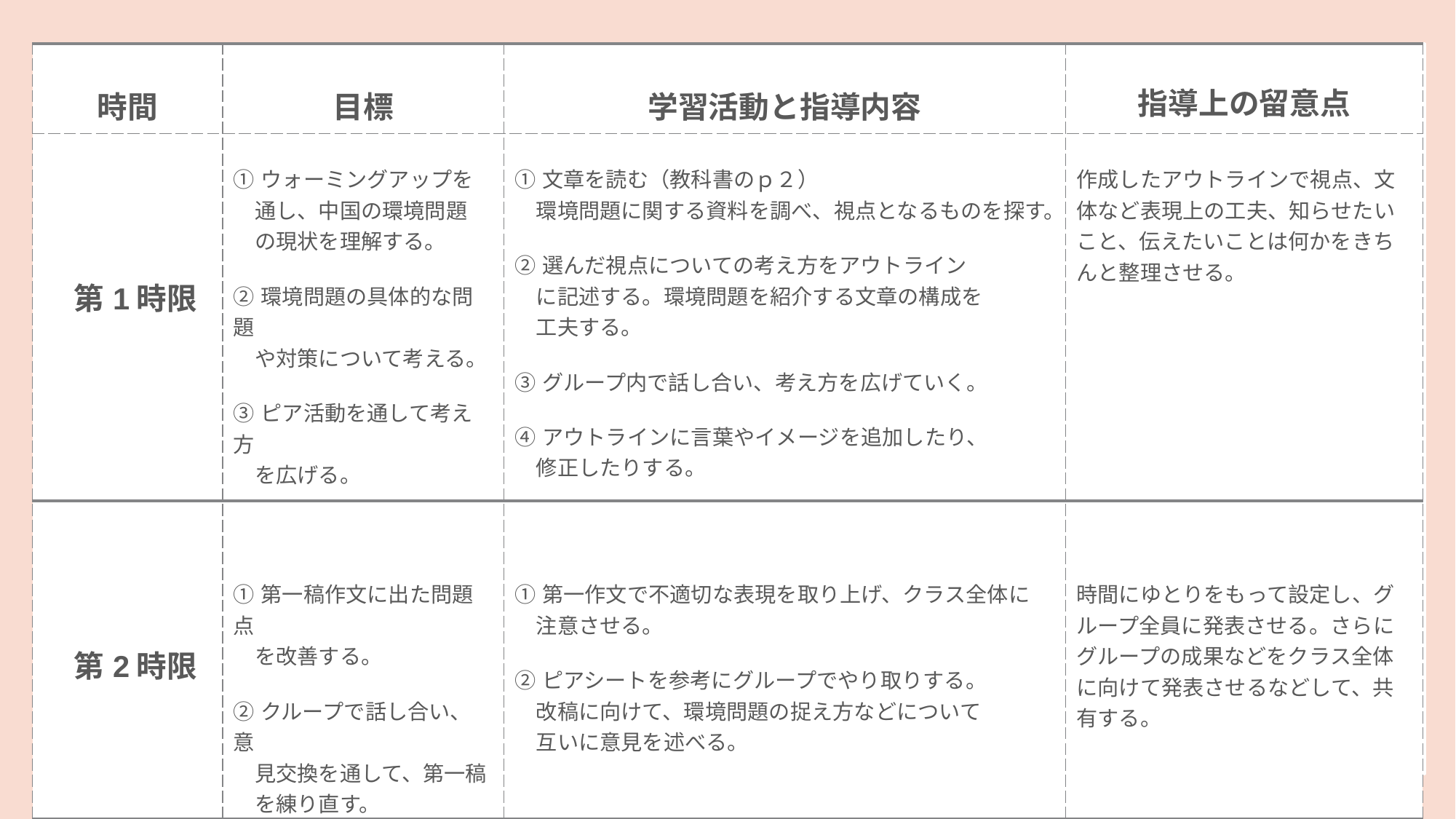

| 時間 | 目標 | 学習活動と指導内容 | 指導上の留意点 |
| --- | --- | --- | --- |
| 第1時限 | ①ウォーミングアップを 　通し、中国の環境問題 　の現状を理解する。 ②環境問題の具体的な問題 　や対策について考える。 ③ピア活動を通して考え方 　を広げる。 | ①文章を読む（教科書のｐ２） 　環境問題に関する資料を調べ、視点となるものを探す。 ②選んだ視点についての考え方をアウトライン 　に記述する。環境問題を紹介する文章の構成を 　工夫する。 ③グループ内で話し合い、考え方を広げていく。 ④アウトラインに言葉やイメージを追加したり、 　修正したりする。 | 作成したアウトラインで視点、文体など表現上の工夫、知らせたいこと、伝えたいことは何かをきちんと整理させる。 |
| 第2時限 | ①第一稿作文に出た問題点 　を改善する。 ②クループで話し合い、意 　見交換を通して、第一稿 　を練り直す。 | ①第一作文で不適切な表現を取り上げ、クラス全体に 　注意させる。 ②ピアシートを参考にグループでやり取りする。 　改稿に向けて、環境問題の捉え方などについて 　互いに意見を述べる。 | 時間にゆとりをもって設定し、グループ全員に発表させる。さらにグループの成果などをクラス全体に向けて発表させるなどして、共有する。 |